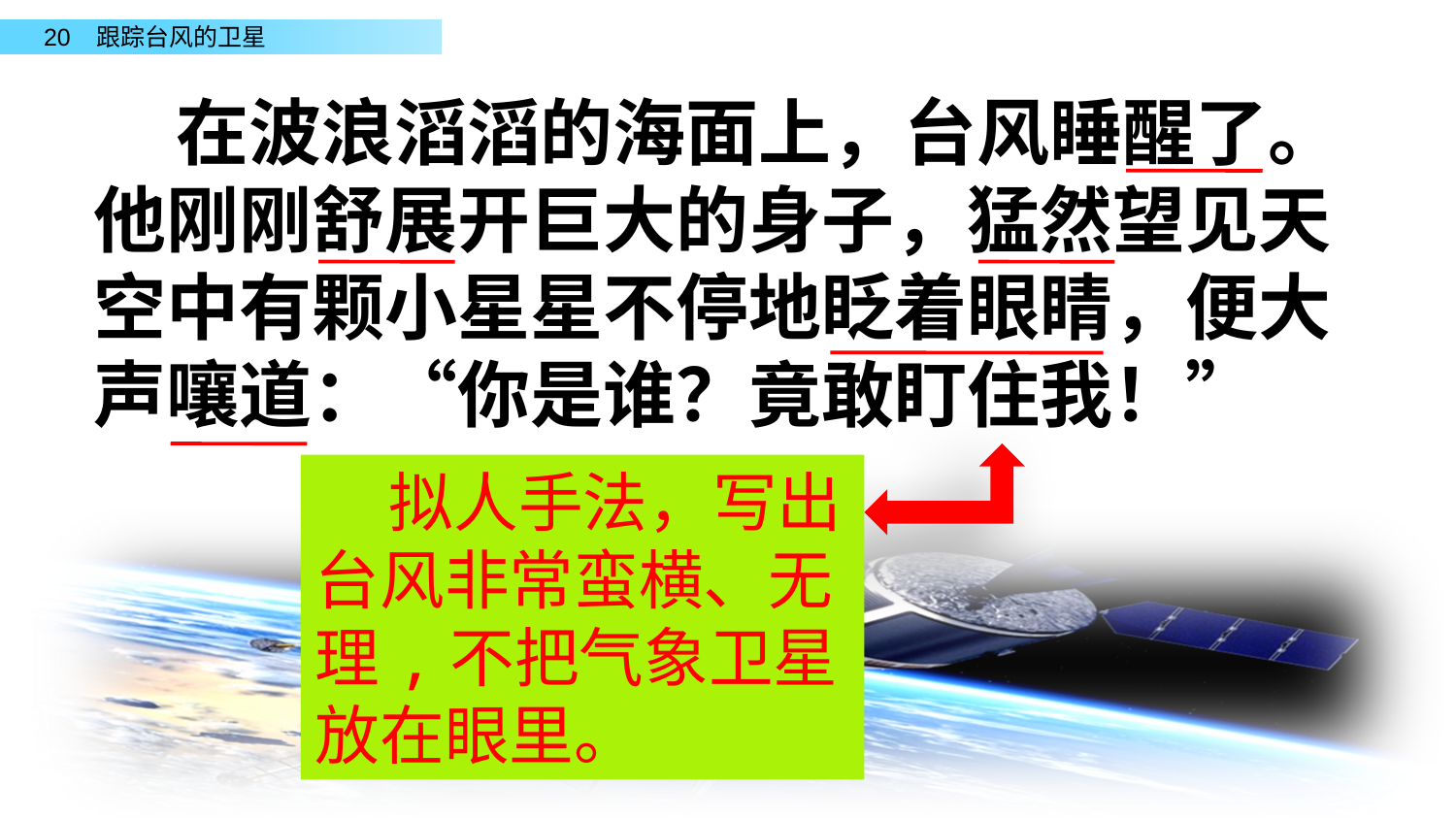

在波浪滔滔的海面上，台风睡醒了。他刚刚舒展开巨大的身子，猛然望见天空中有颗小星星不停地眨着眼睛，便大声嚷道：“你是谁？竟敢盯住我！”

    拟人手法，写出台风非常蛮横、无理,不把气象卫星放在眼里。